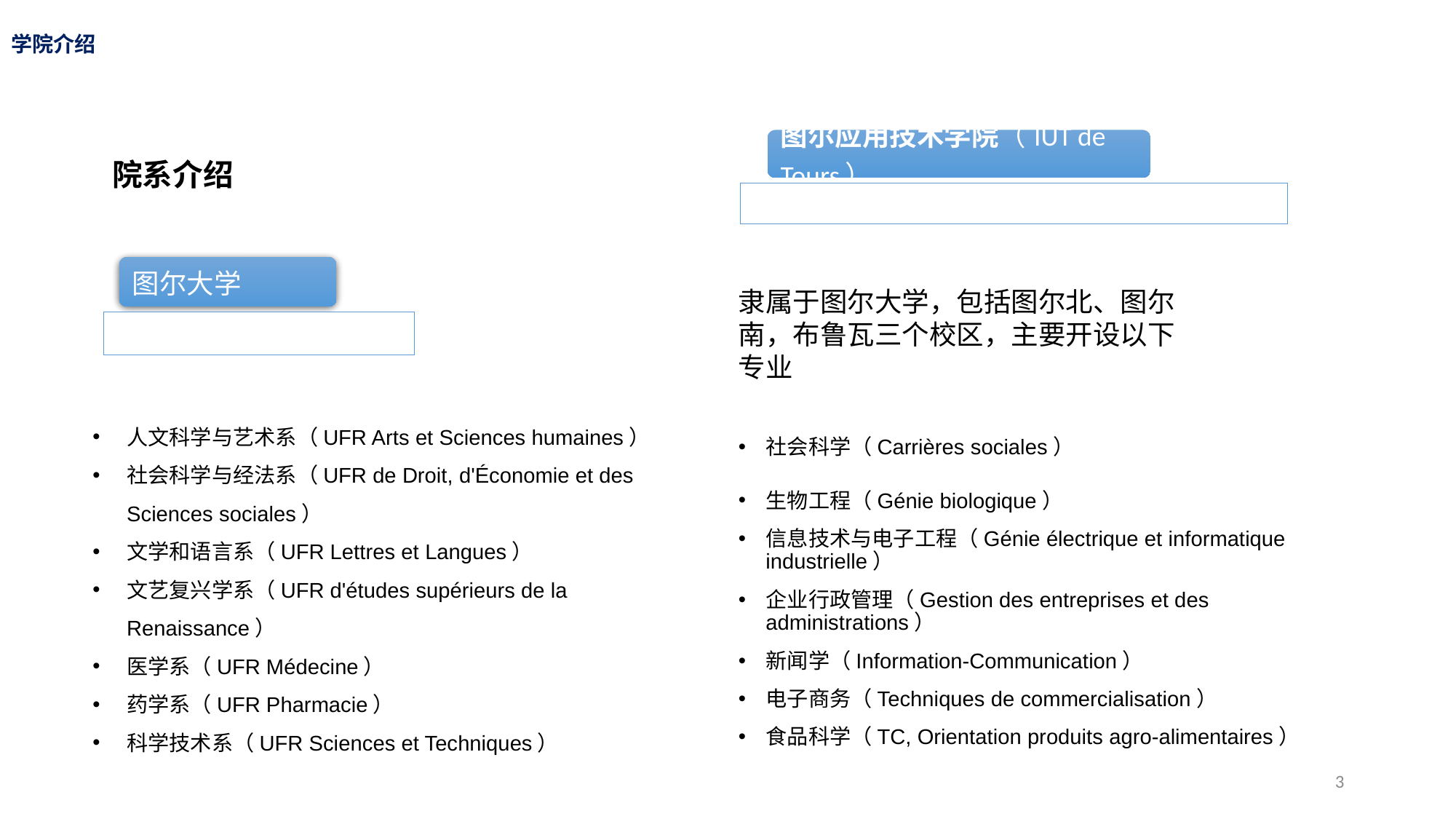

# 学院介绍
图尔应用技术学院（IUT de Tours）
院系介绍
图尔大学
隶属于图尔大学，包括图尔北、图尔南，布鲁瓦三个校区，主要开设以下专业

社会科学（Carrières sociales）
生物工程（Génie biologique）
信息技术与电子工程（Génie électrique et informatique industrielle）
企业行政管理（Gestion des entreprises et des administrations）
新闻学（Information-Communication）
电子商务（Techniques de commercialisation）
食品科学（TC, Orientation produits agro-alimentaires）

人文科学与艺术系（UFR Arts et Sciences humaines）
社会科学与经法系（UFR de Droit, d'Économie et des Sciences sociales）
文学和语言系（UFR Lettres et Langues）
文艺复兴学系（UFR d'études supérieurs de la Renaissance）
医学系（UFR Médecine）
药学系（UFR Pharmacie）
科学技术系（UFR Sciences et Techniques）

3